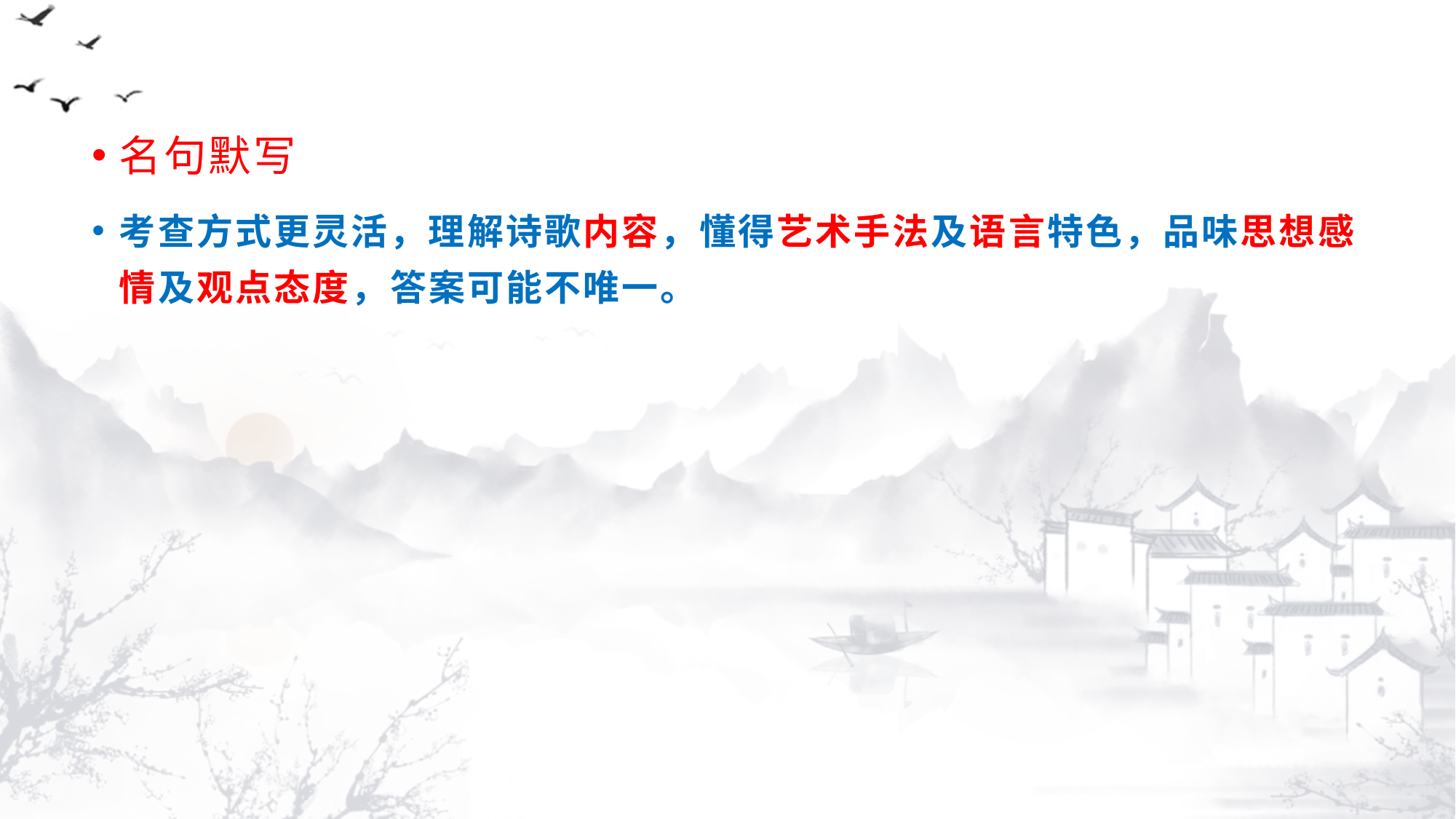

#
名句默写
考查方式更灵活，理解诗歌内容，懂得艺术手法及语言特色，品味思想感情及观点态度，答案可能不唯一。